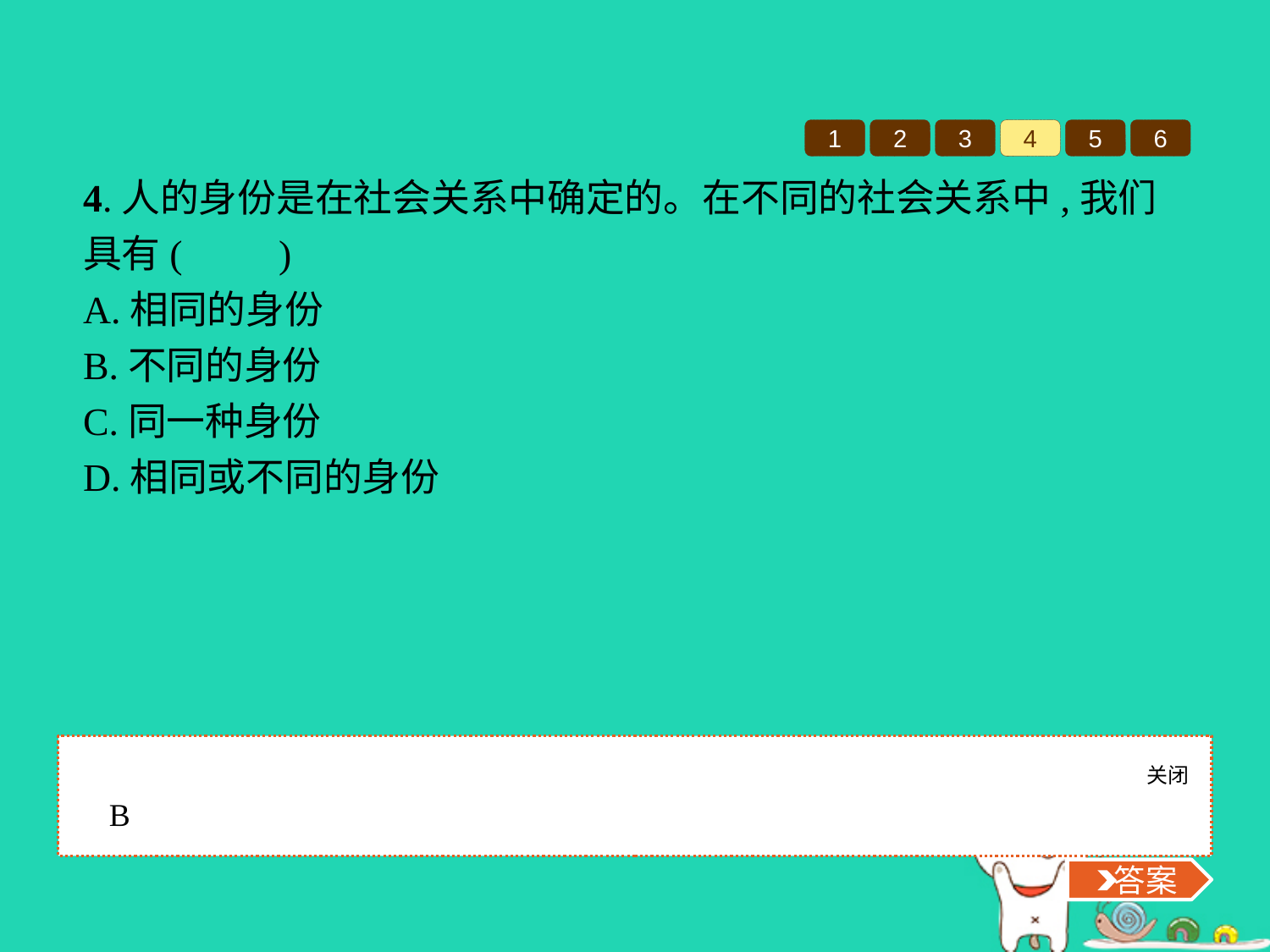

1
2
3
4
5
6
4.人的身份是在社会关系中确定的。在不同的社会关系中,我们具有(　　)
A.相同的身份
B.不同的身份
C.同一种身份
D.相同或不同的身份

关闭
  答案

B
  答案